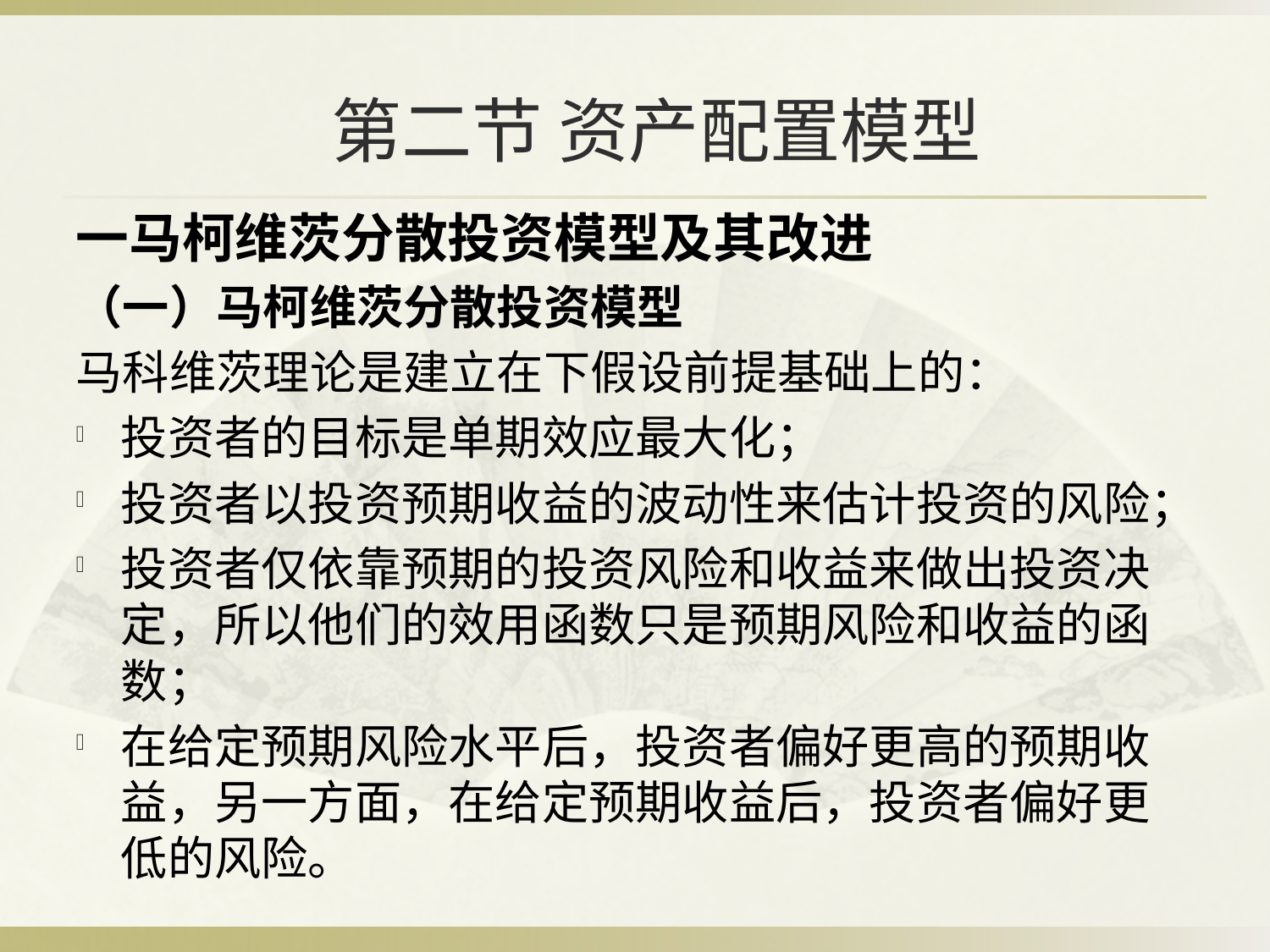

# 第二节 资产配置模型
一马柯维茨分散投资模型及其改进
（一）马柯维茨分散投资模型
马科维茨理论是建立在下假设前提基础上的：
投资者的目标是单期效应最大化；
投资者以投资预期收益的波动性来估计投资的风险；
投资者仅依靠预期的投资风险和收益来做出投资决定，所以他们的效用函数只是预期风险和收益的函数；
在给定预期风险水平后，投资者偏好更高的预期收益，另一方面，在给定预期收益后，投资者偏好更低的风险。